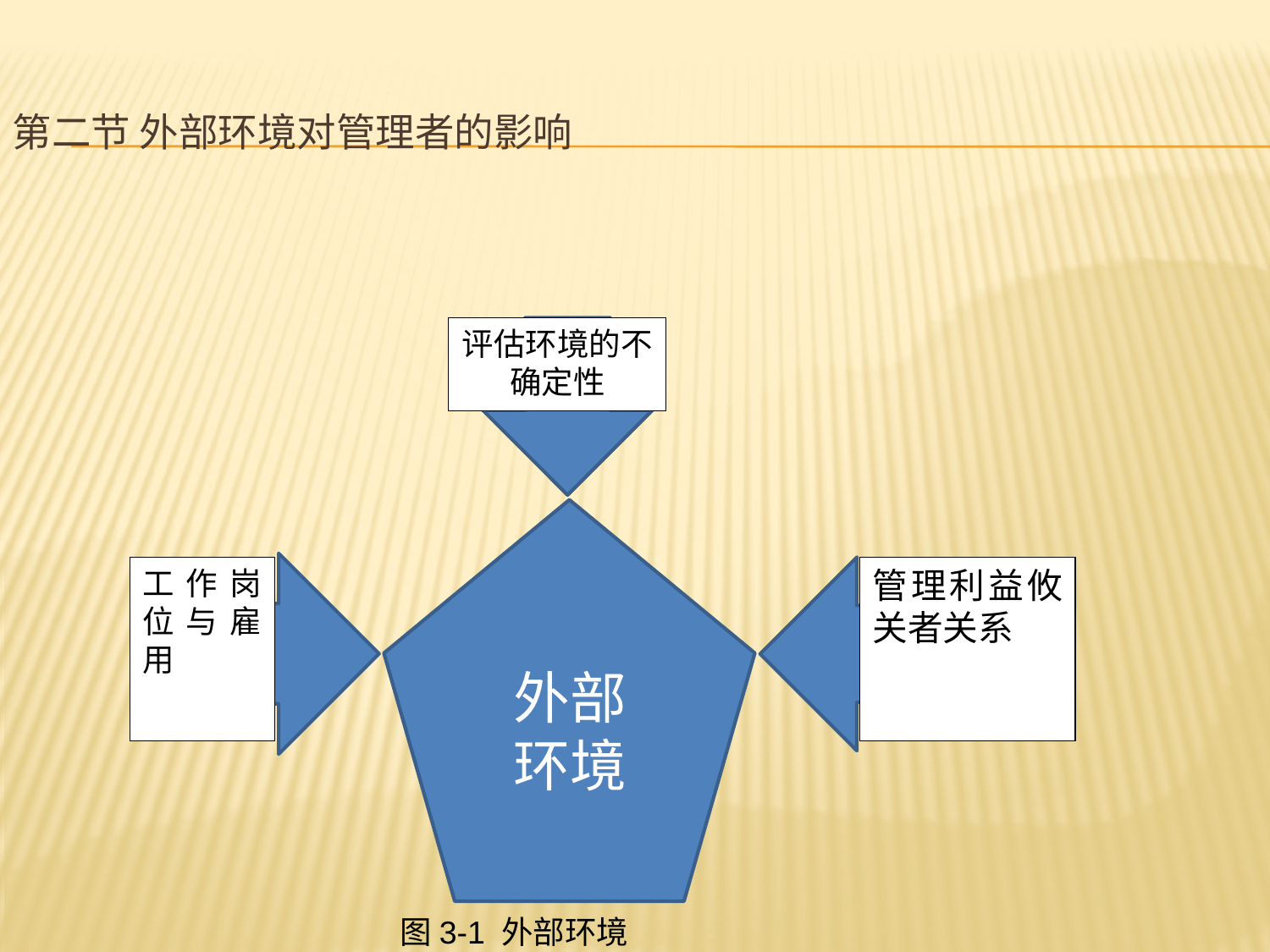

# 第二节 外部环境对管理者的影响

评估环境的不确定性
工作岗位与雇用
管理利益攸关者关系
外部环境
图3-1 外部环境